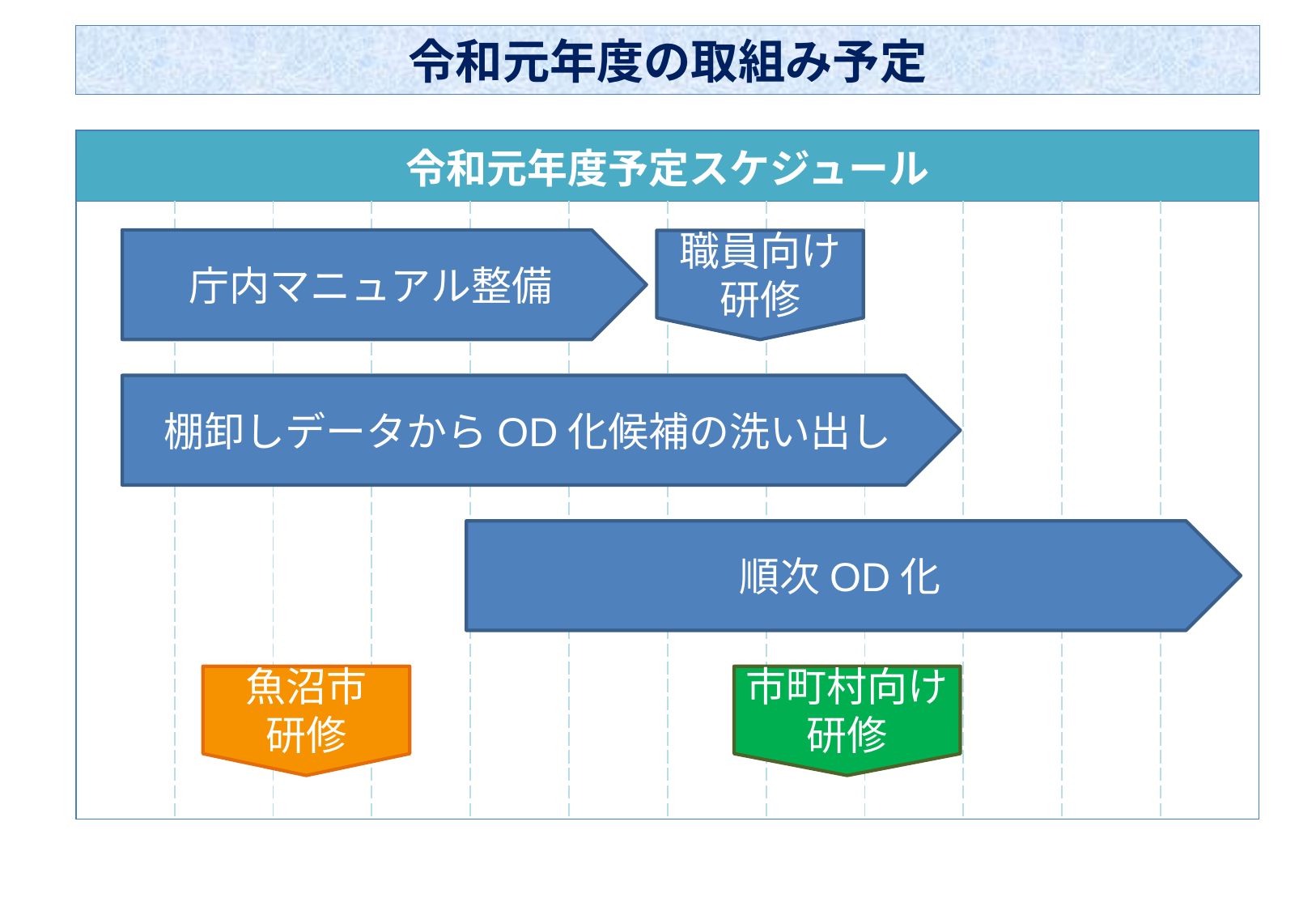

# 令和元年度の取組み予定
| 令和元年度予定スケジュール |  |  |  |  |  |  |  |  |  |  |  |
| --- | --- | --- | --- | --- | --- | --- | --- | --- | --- | --- | --- |
|  |  |  |  |  |  |  |  |  |  |  |  |
庁内マニュアル整備
職員向け
研修
棚卸しデータからOD化候補の洗い出し
順次OD化
魚沼市
研修
市町村向け研修